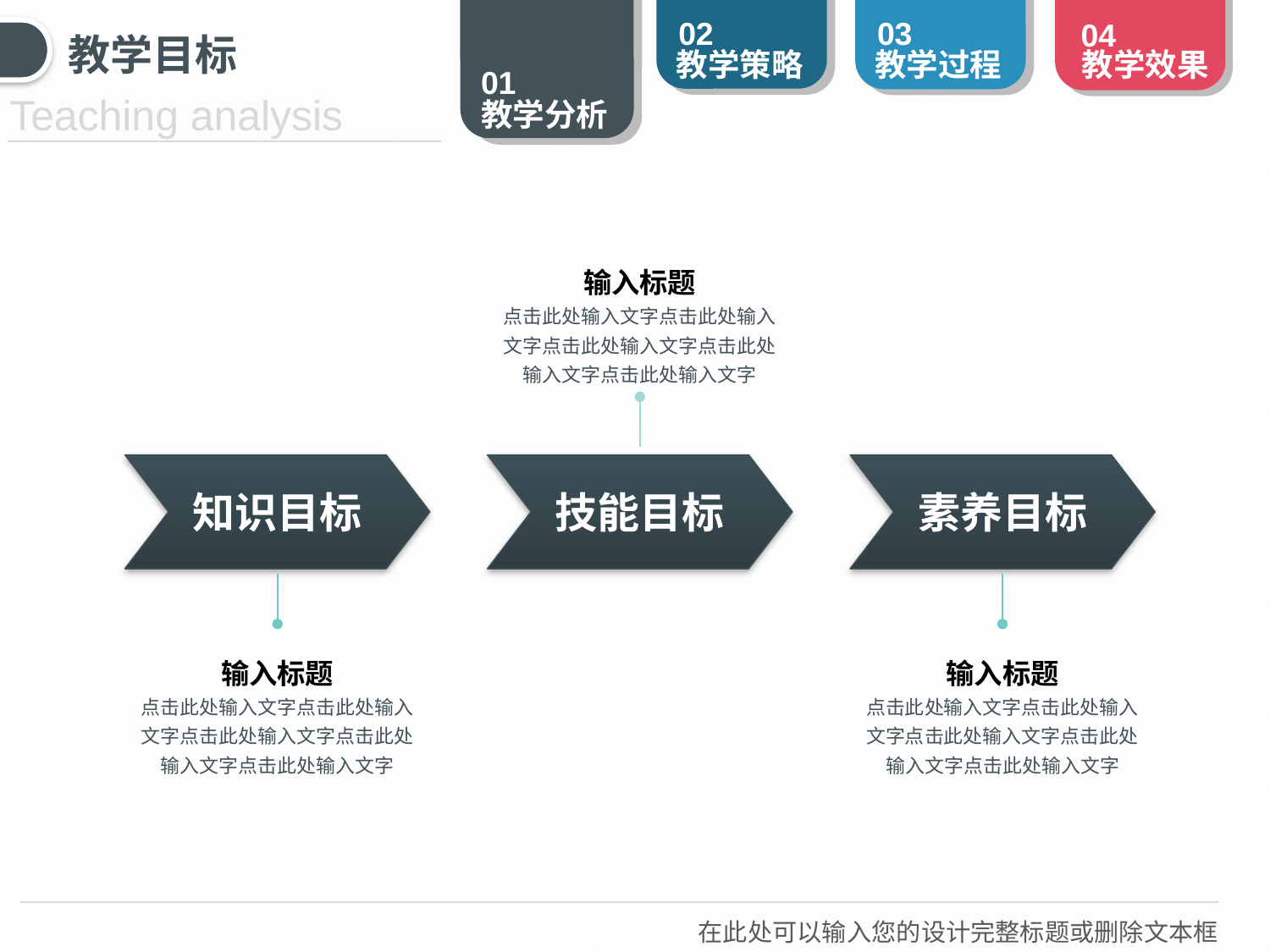

教学目标
输入标题
点击此处输入文字点击此处输入文字点击此处输入文字点击此处输入文字点击此处输入文字
知识目标
技能目标
素养目标
输入标题
点击此处输入文字点击此处输入文字点击此处输入文字点击此处输入文字点击此处输入文字
输入标题
点击此处输入文字点击此处输入文字点击此处输入文字点击此处输入文字点击此处输入文字